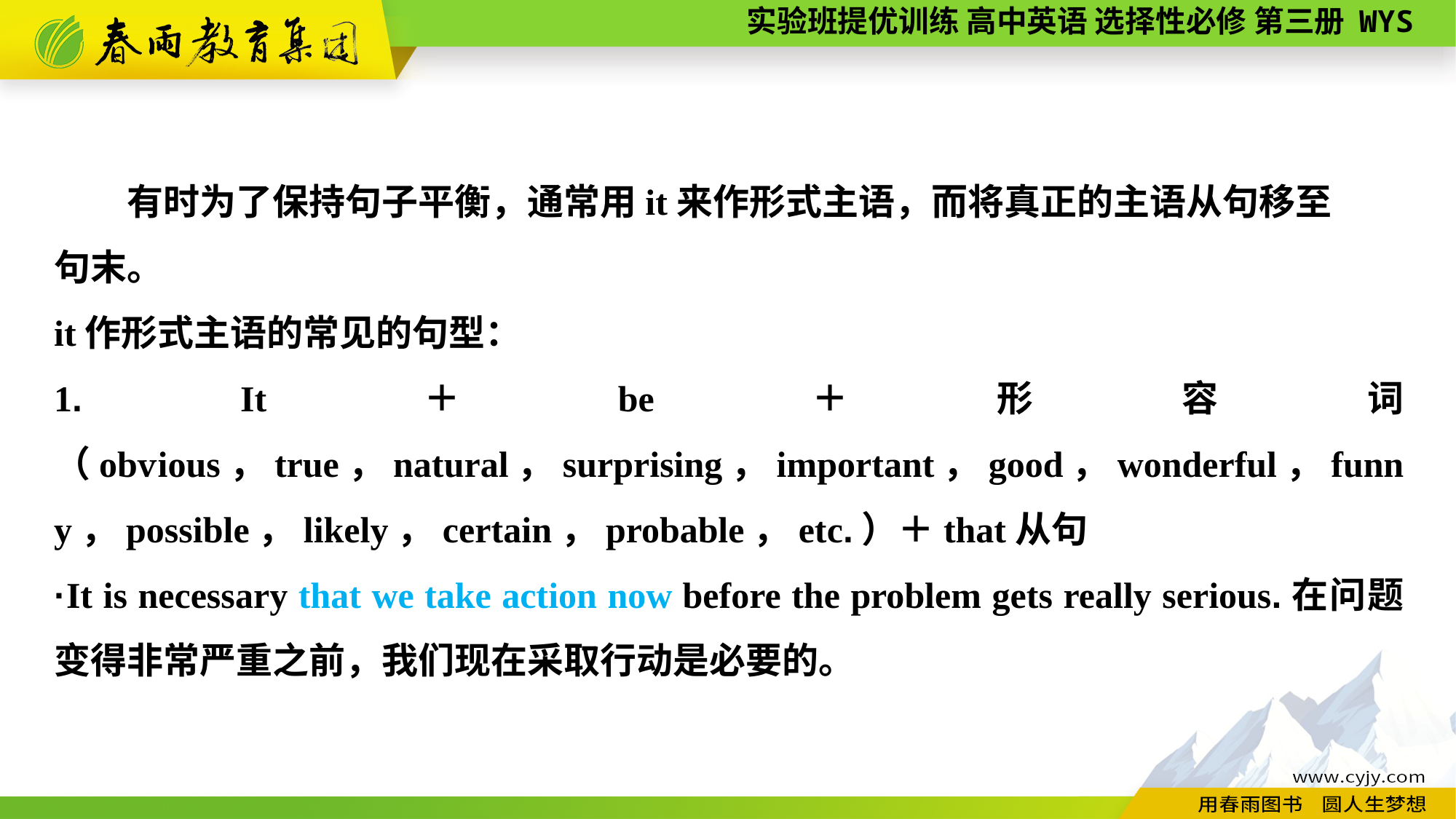

有时为了保持句子平衡，通常用it来作形式主语，而将真正的主语从句移至
句末。
it作形式主语的常见的句型：
1. It＋be＋形容词（obvious，true，natural，surprising，important，good，wonderful，funny，possible，likely，certain，probable，etc.）＋that从句
·It is necessary that we take action now before the problem gets really serious.在问题变得非常严重之前，我们现在采取行动是必要的。